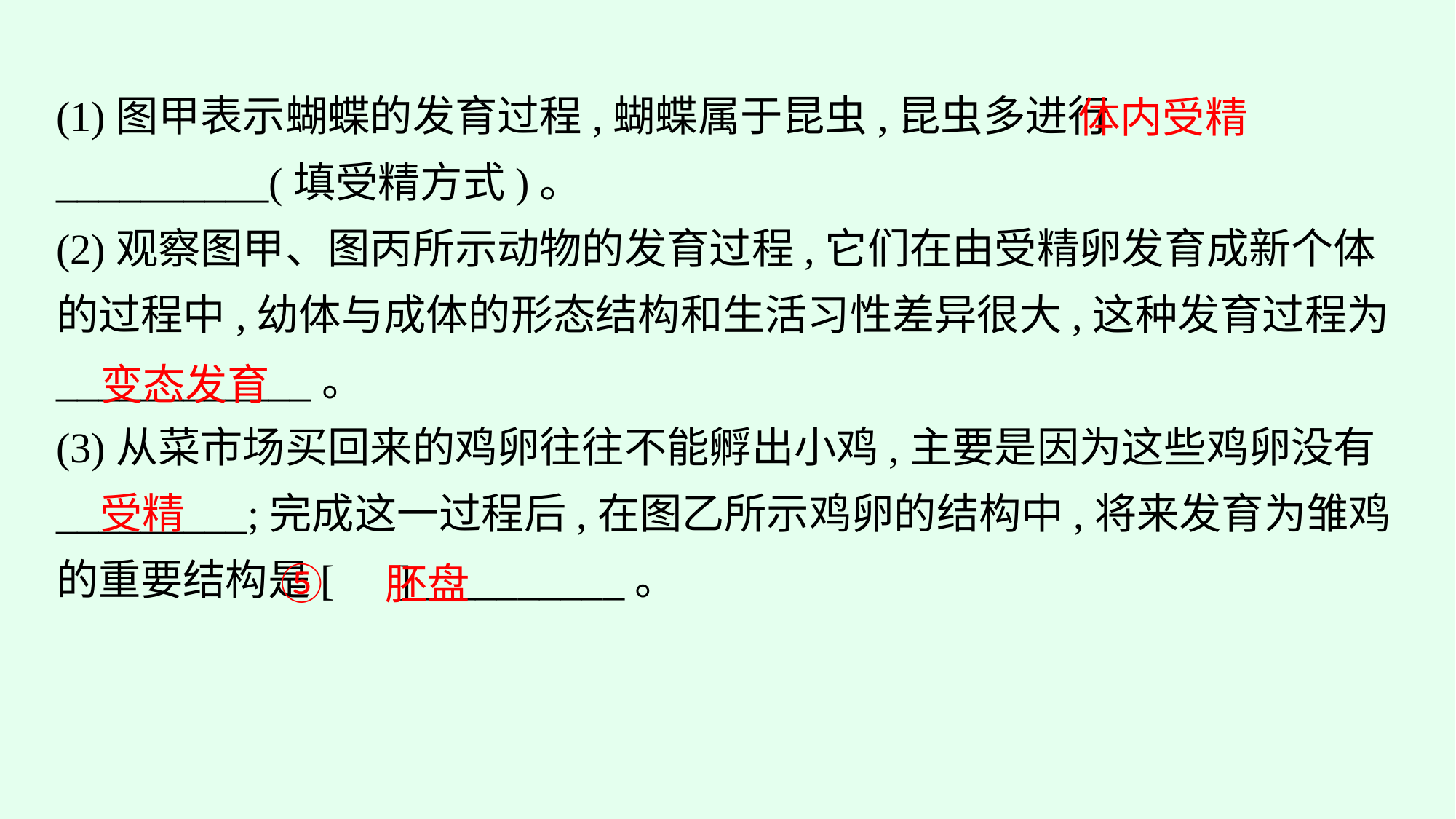

(1)图甲表示蝴蝶的发育过程,蝴蝶属于昆虫,昆虫多进行__________(填受精方式)。
(2)观察图甲、图丙所示动物的发育过程,它们在由受精卵发育成新个体的过程中,幼体与成体的形态结构和生活习性差异很大,这种发育过程为____________。
(3)从菜市场买回来的鸡卵往往不能孵出小鸡,主要是因为这些鸡卵没有_________;完成这一过程后,在图乙所示鸡卵的结构中,将来发育为雏鸡的重要结构是[　]__________。
体内受精
变态发育
受精
⑤　 胚盘